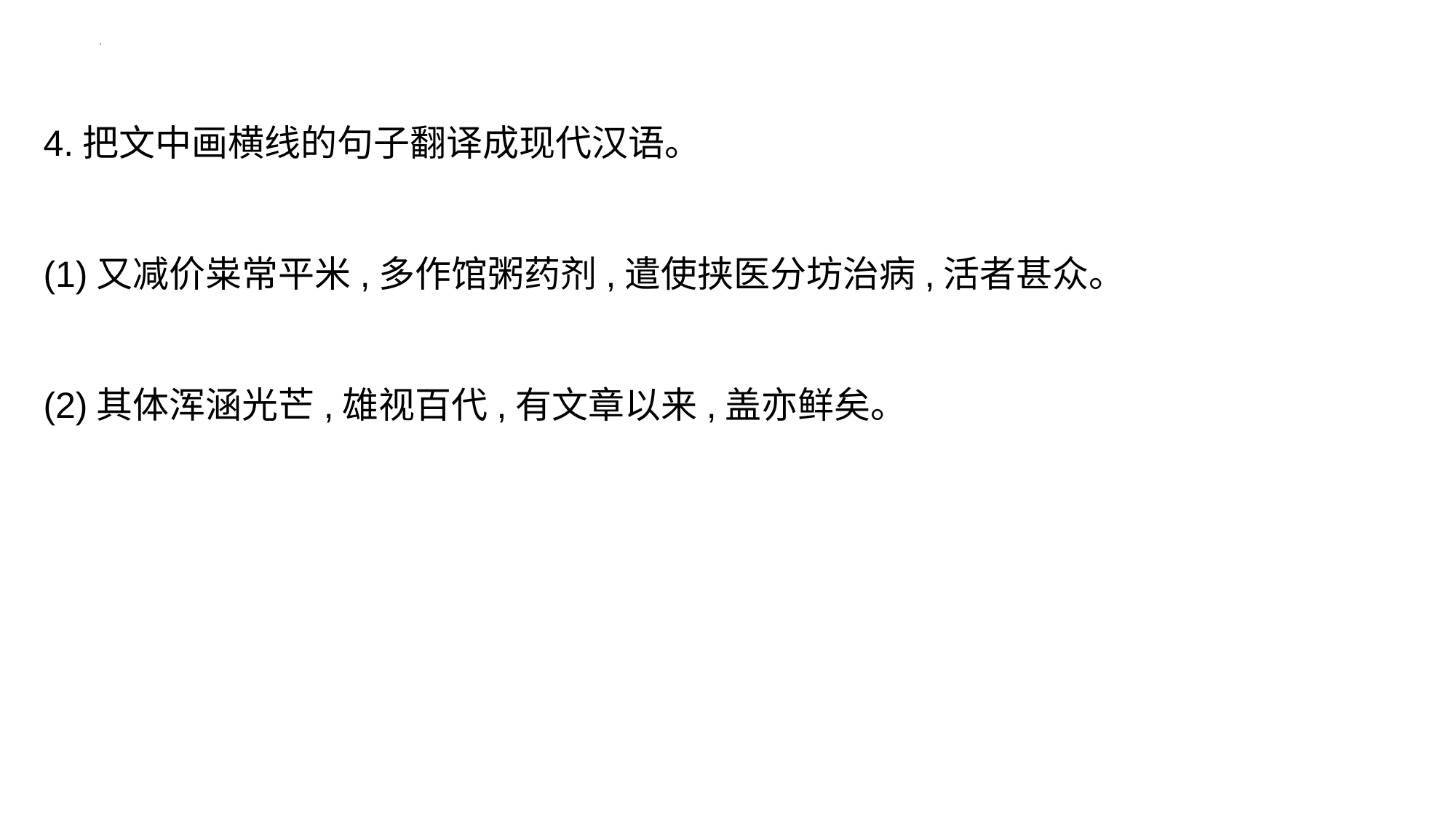

# 4.把文中画横线的句子翻译成现代汉语。 (1)又减价粜常平米,多作馆粥药剂,遣使挟医分坊治病,活者甚众。 (2)其体浑涵光芒,雄视百代,有文章以来,盖亦鲜矣。